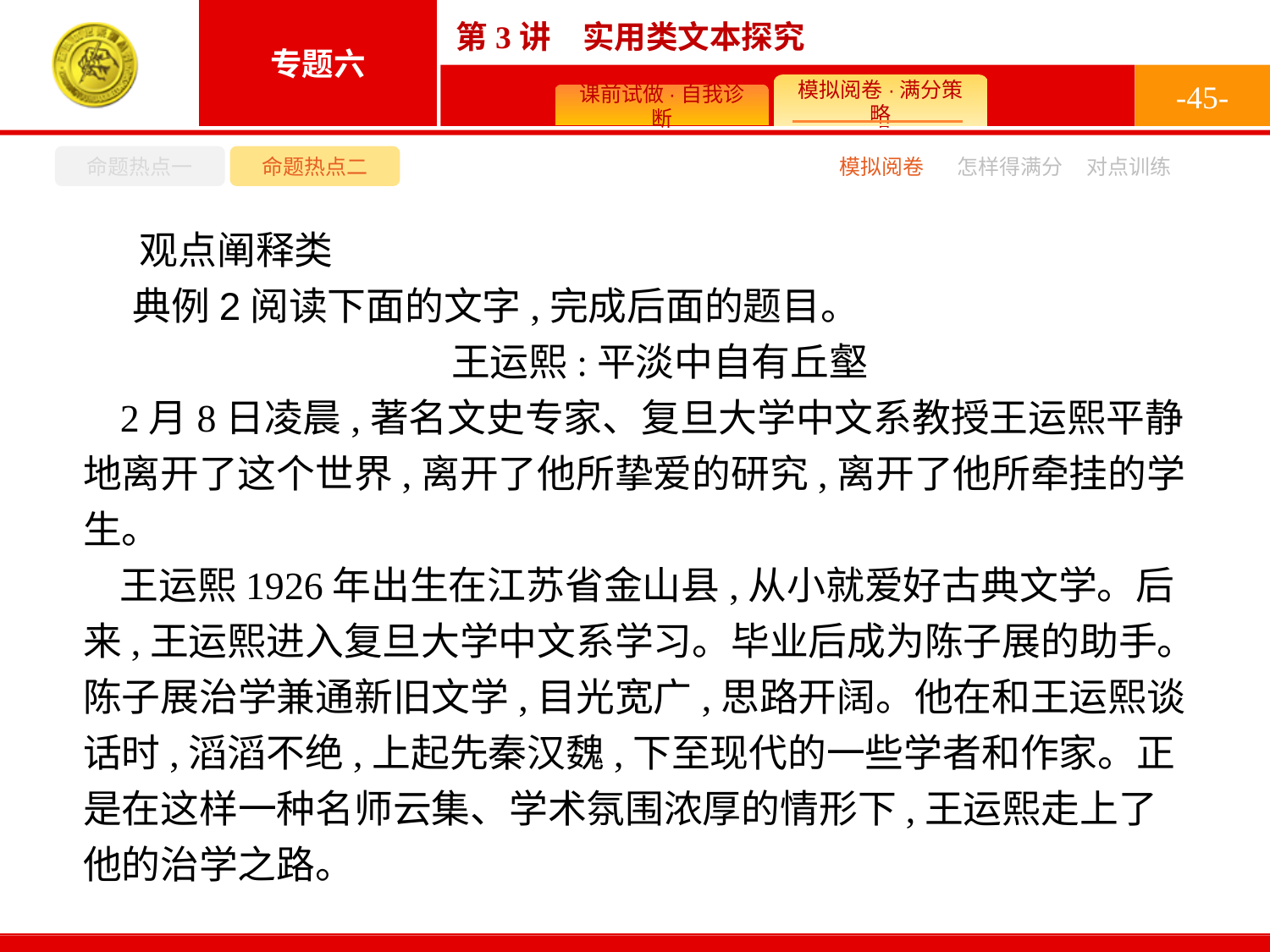

-45-
命题热点一
命题热点二
怎样得满分
模拟阅卷
对点训练
观点阐释类
典例2阅读下面的文字,完成后面的题目。
王运熙:平淡中自有丘壑
2月8日凌晨,著名文史专家、复旦大学中文系教授王运熙平静地离开了这个世界,离开了他所挚爱的研究,离开了他所牵挂的学生。
王运熙1926年出生在江苏省金山县,从小就爱好古典文学。后来,王运熙进入复旦大学中文系学习。毕业后成为陈子展的助手。陈子展治学兼通新旧文学,目光宽广,思路开阔。他在和王运熙谈话时,滔滔不绝,上起先秦汉魏,下至现代的一些学者和作家。正是在这样一种名师云集、学术氛围浓厚的情形下,王运熙走上了他的治学之路。